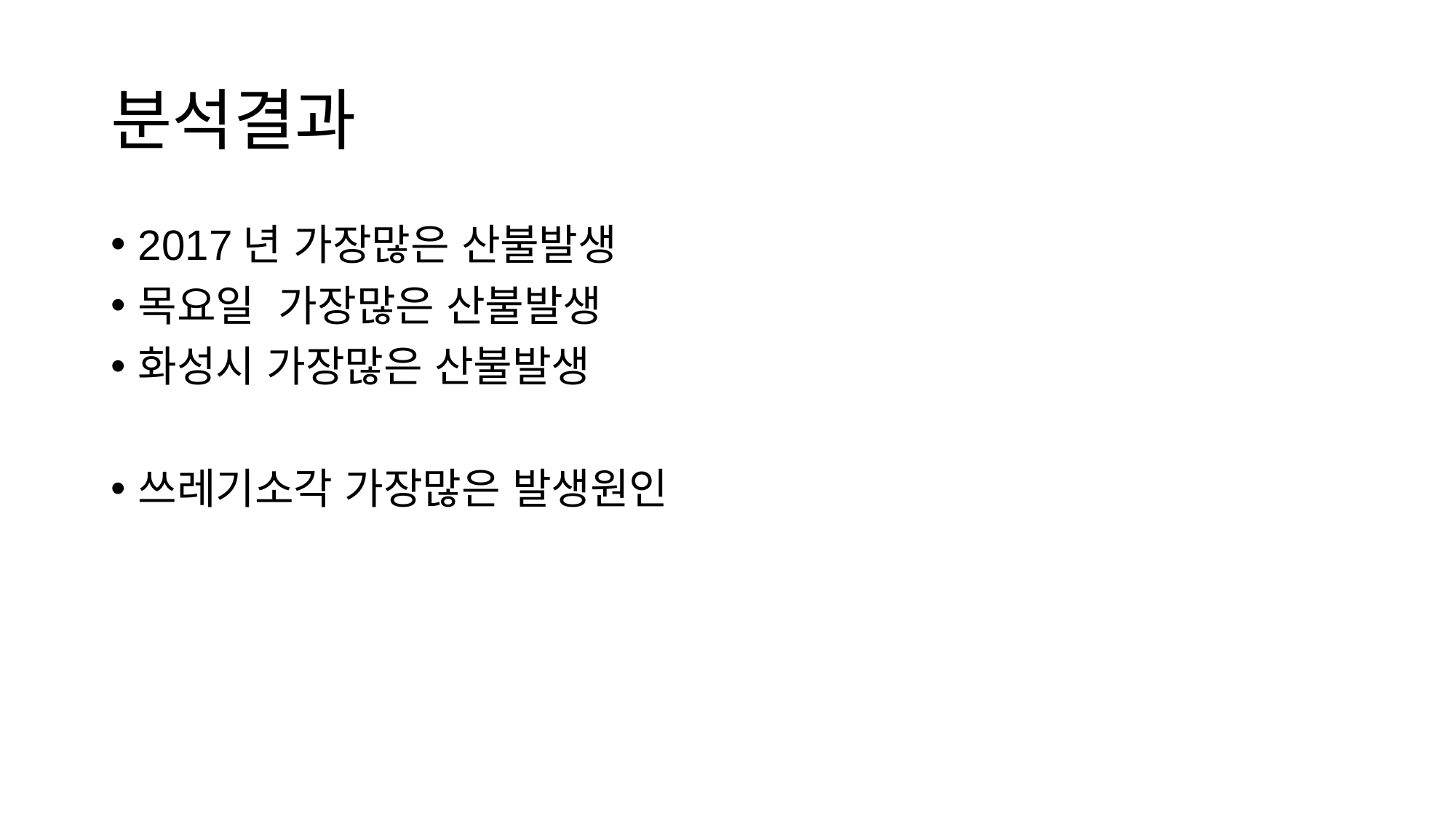

# 분석결과
2017년 가장많은 산불발생
목요일  가장많은 산불발생
화성시 가장많은 산불발생

쓰레기소각 가장많은 발생원인